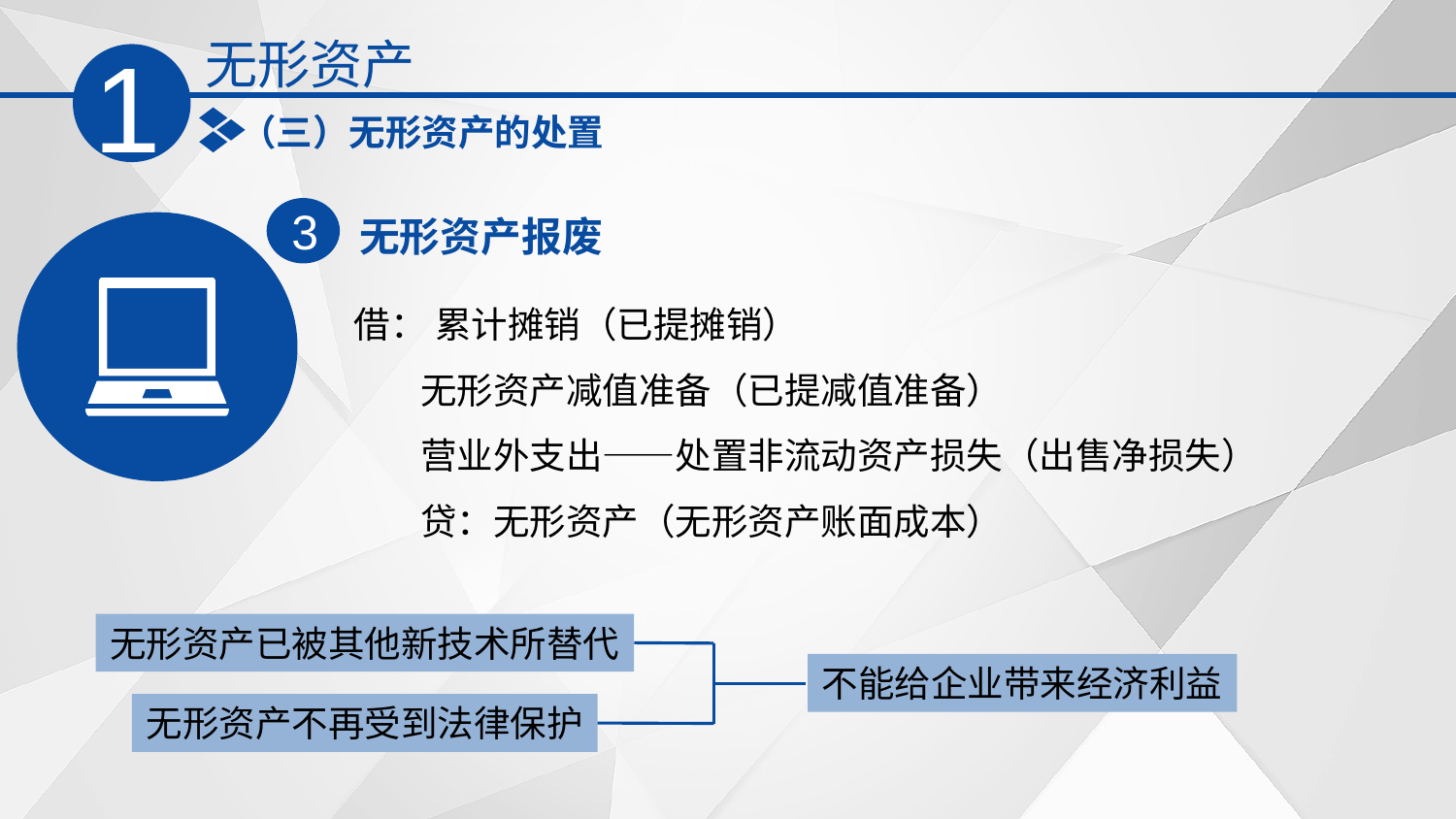

无形资产
1

（三）无形资产的处置

无形资产报废
3

借： 累计摊销（已提摊销）
       无形资产减值准备（已提减值准备）
       营业外支出——处置非流动资产损失（出售净损失）
       贷：无形资产（无形资产账面成本）
无形资产已被其他新技术所替代
不能给企业带来经济利益
无形资产不再受到法律保护